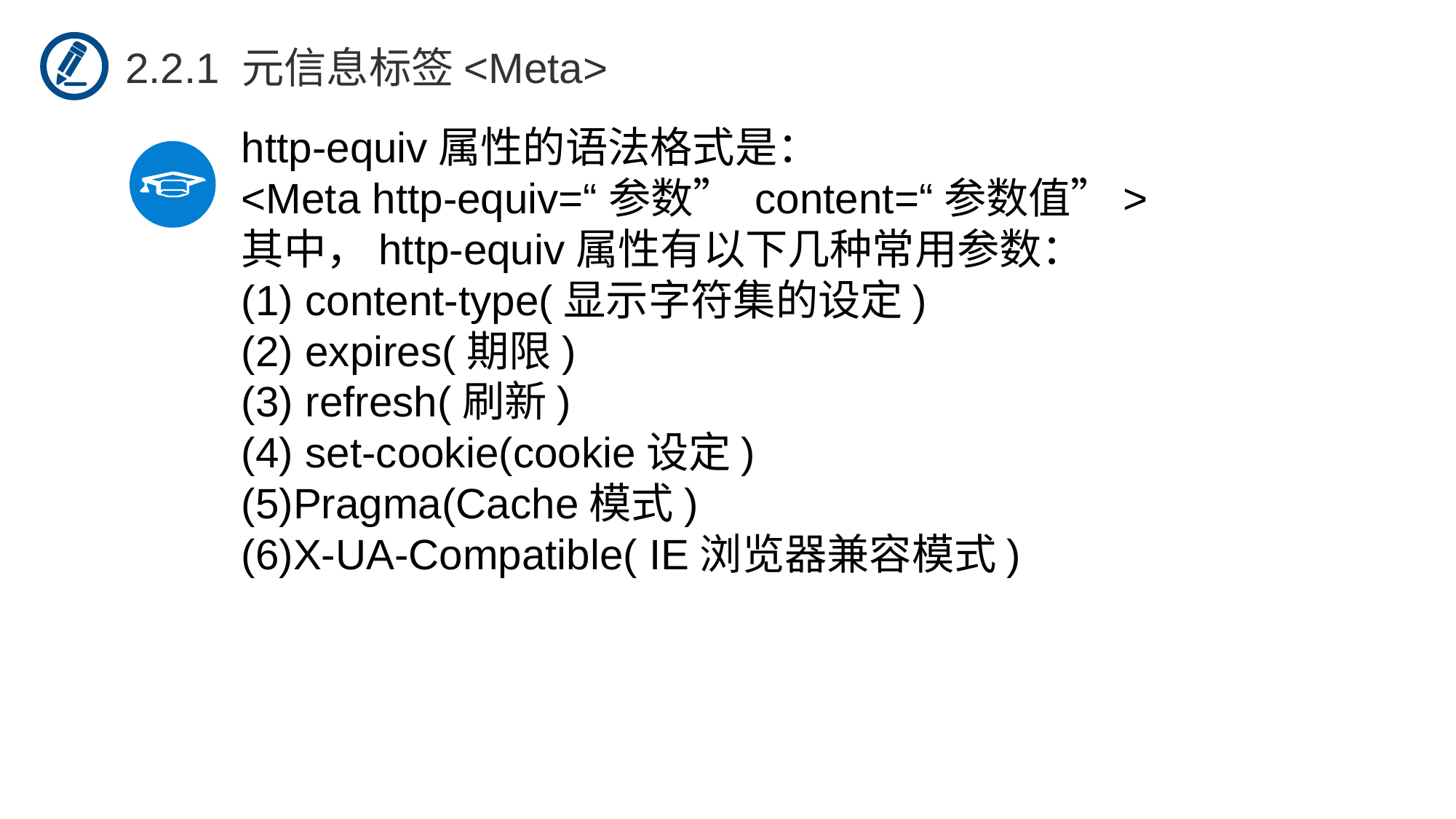

2.2.1 元信息标签<Meta>
http-equiv属性的语法格式是：
<Meta http-equiv=“参数” content=“参数值”>
其中，http-equiv属性有以下几种常用参数：
(1) content-type(显示字符集的设定)
(2) expires(期限)
(3) refresh(刷新)
(4) set-cookie(cookie设定)
(5)Pragma(Cache模式)
(6)X-UA-Compatible( IE浏览器兼容模式)